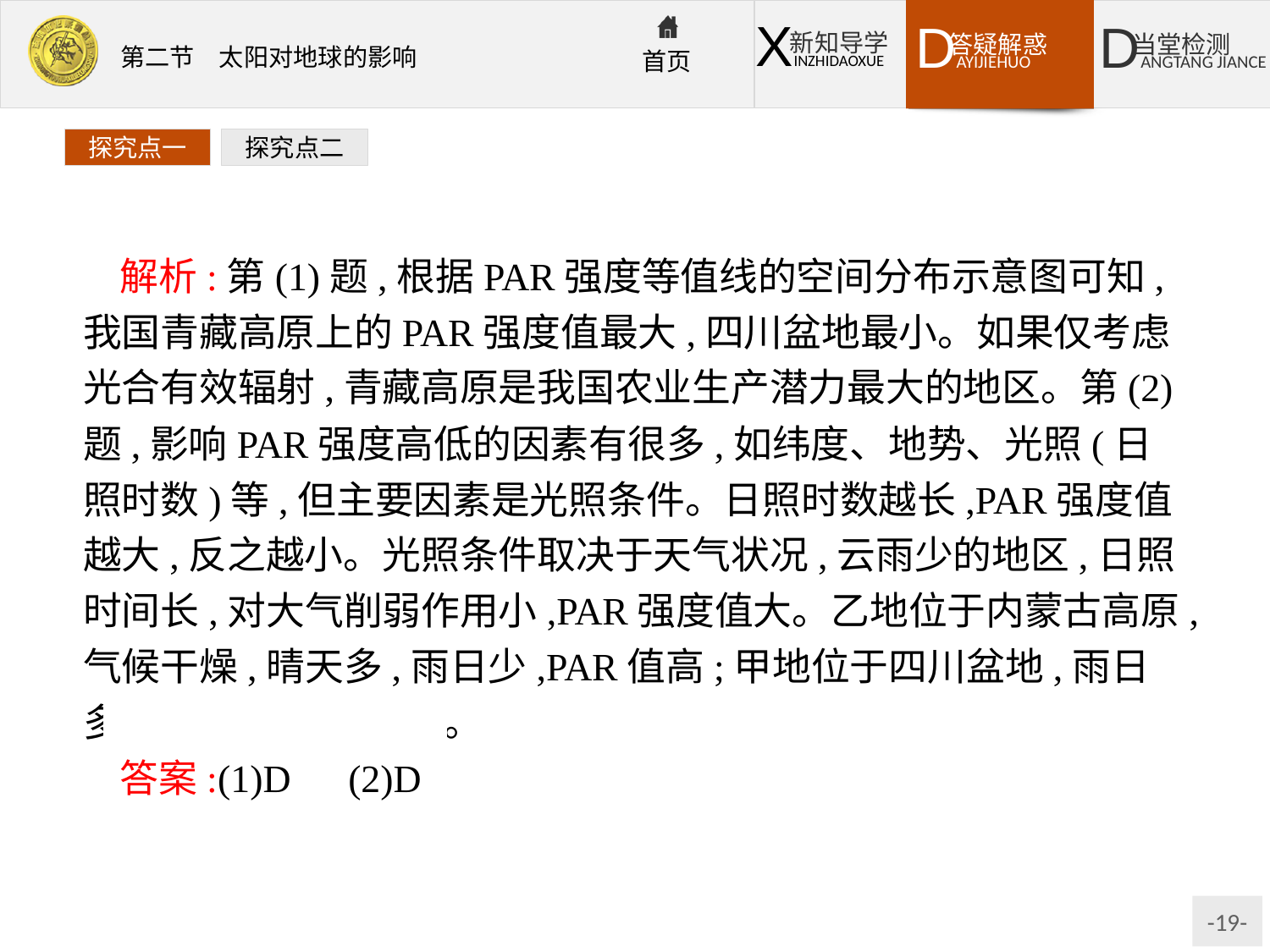

探究点一
探究点二
解析:第(1)题,根据PAR强度等值线的空间分布示意图可知,我国青藏高原上的PAR强度值最大,四川盆地最小。如果仅考虑光合有效辐射,青藏高原是我国农业生产潜力最大的地区。第(2)题,影响PAR强度高低的因素有很多,如纬度、地势、光照(日照时数)等,但主要因素是光照条件。日照时数越长,PAR强度值越大,反之越小。光照条件取决于天气状况,云雨少的地区,日照时间长,对大气削弱作用小,PAR强度值大。乙地位于内蒙古高原,气候干燥,晴天多,雨日少,PAR值高;甲地位于四川盆地,雨日多,晴天少,PAR值低。
答案:(1)D　(2)D